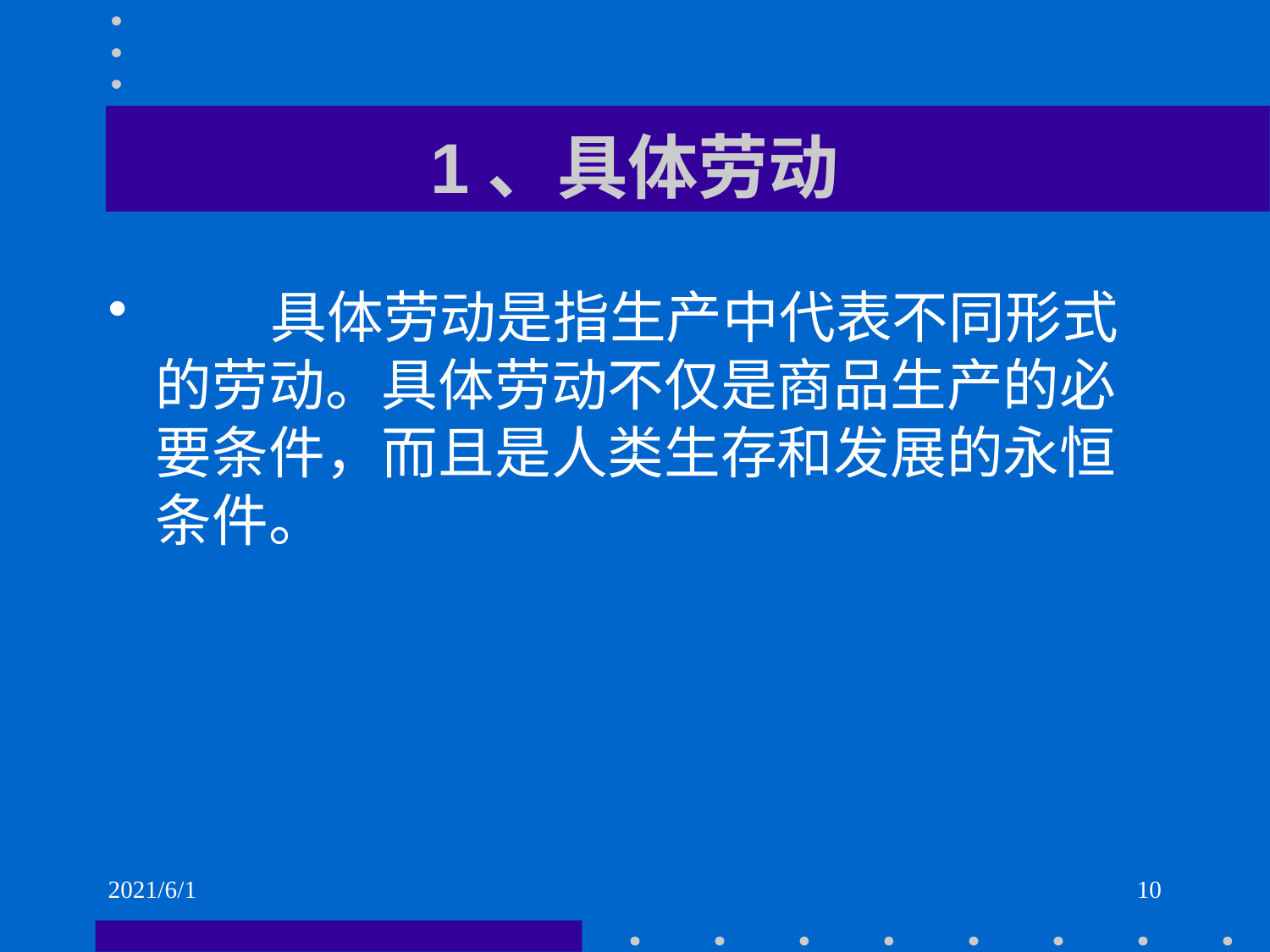

# 1、具体劳动
        具体劳动是指生产中代表不同形式的劳动。具体劳动不仅是商品生产的必要条件，而且是人类生存和发展的永恒条件。
2021/6/1
10